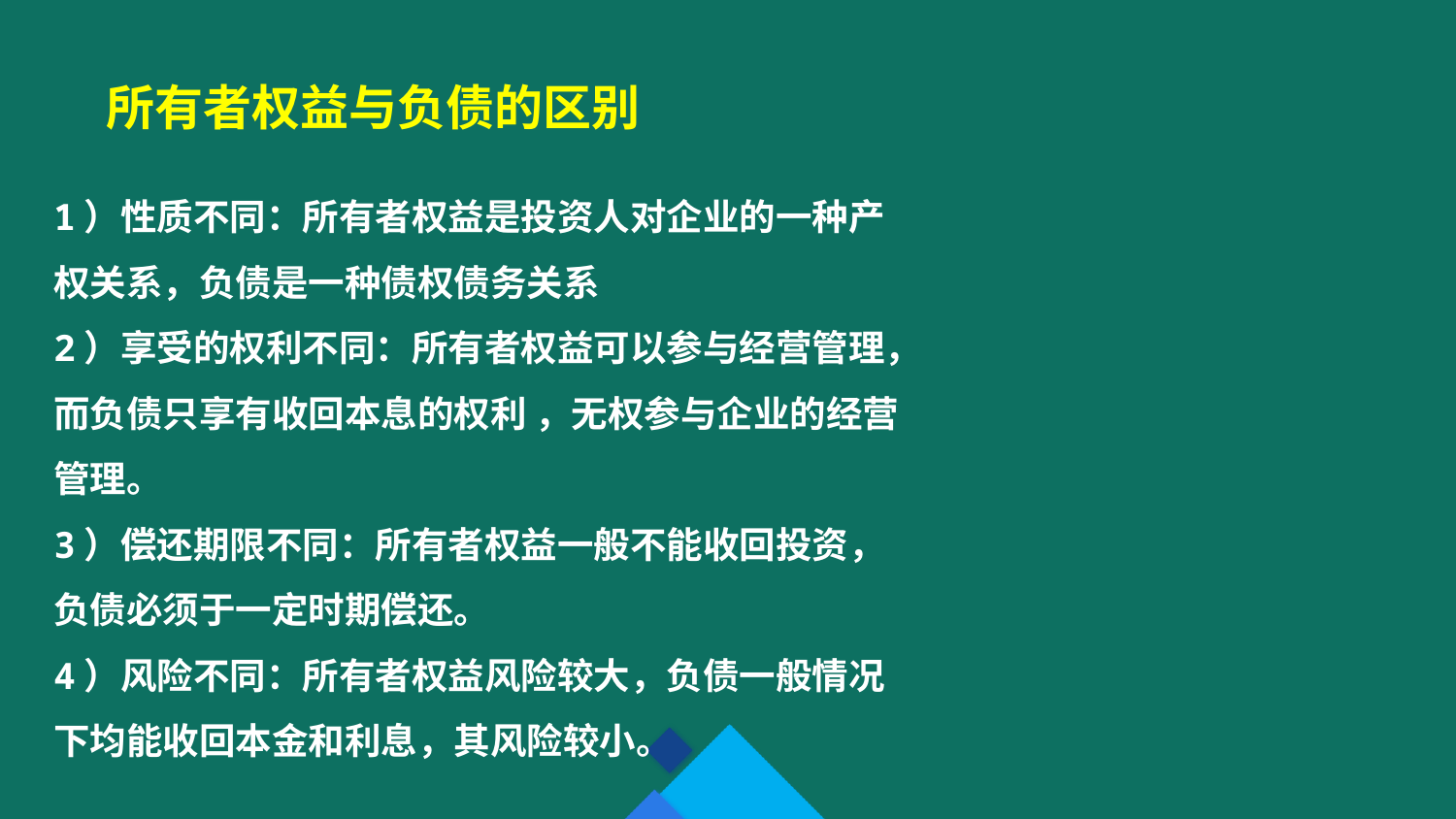

所有者权益与负债的区别

1）性质不同：所有者权益是投资人对企业的一种产权关系，负债是一种债权债务关系
2）享受的权利不同：所有者权益可以参与经营管理，而负债只享有收回本息的权利 ，无权参与企业的经营管理。
3）偿还期限不同：所有者权益一般不能收回投资，负债必须于一定时期偿还。
4）风险不同：所有者权益风险较大，负债一般情况下均能收回本金和利息，其风险较小。